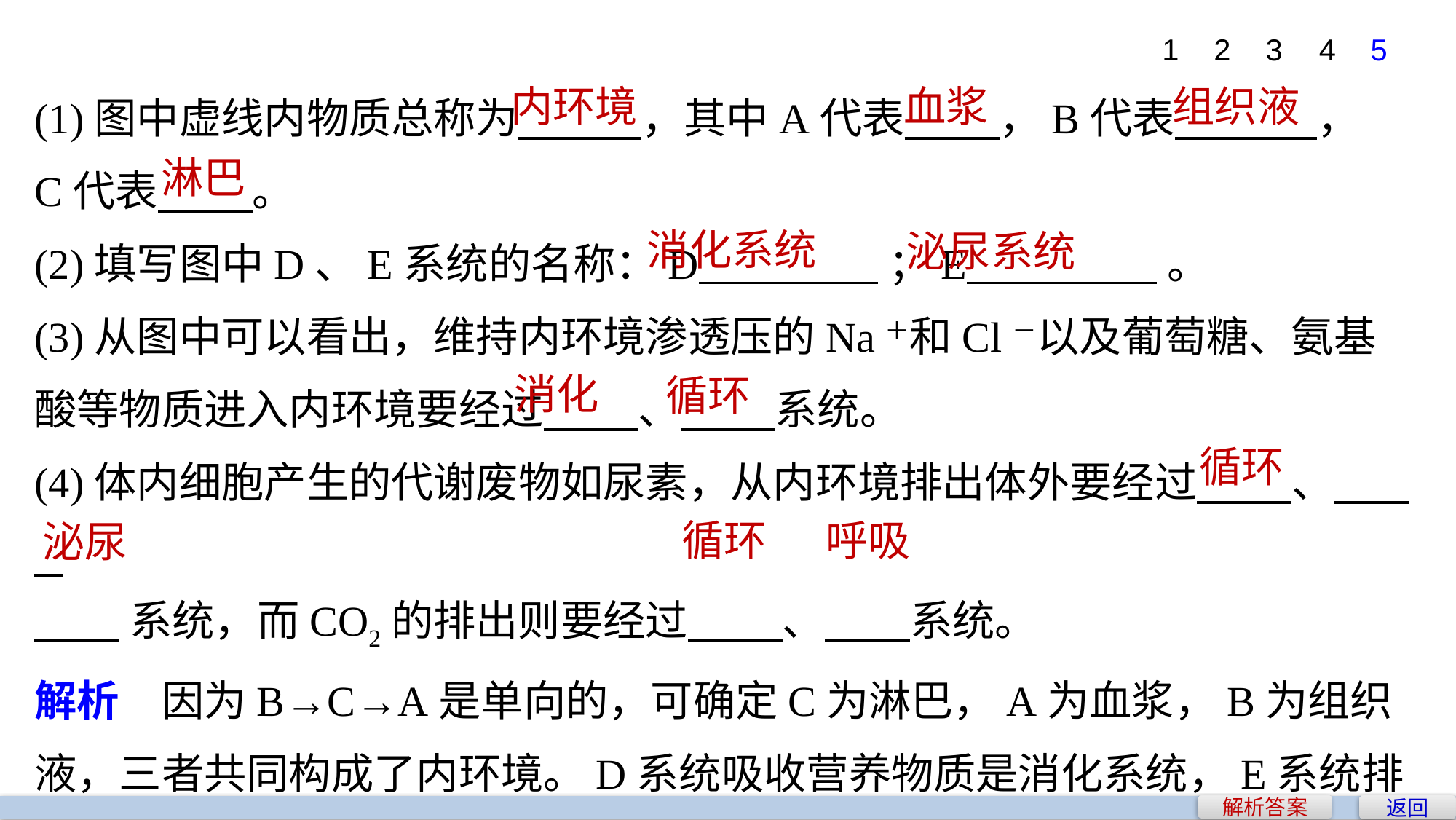

1
2
3
4
5
(1)图中虚线内物质总称为             ，其中A代表          ，B代表               ，
C代表          。
(2)填写图中D、E系统的名称：D                 ；E                  。
(3)从图中可以看出，维持内环境渗透压的Na＋和Cl－以及葡萄糖、氨基酸等物质进入内环境要经过          、          系统。
(4)体内细胞产生的代谢废物如尿素，从内环境排出体外要经过          、
         系统，而CO2的排出则要经过          、         系统。
解析　因为B→C→A是单向的，可确定C为淋巴，A为血浆，B为组织液，三者共同构成了内环境。D系统吸收营养物质是消化系统，E系统排出尿素、尿酸等是泌尿系统。
内环境
血浆
组织液
淋巴
消化系统
泌尿系统
消化
循环
循环
循环
呼吸
泌尿
返回
解析答案